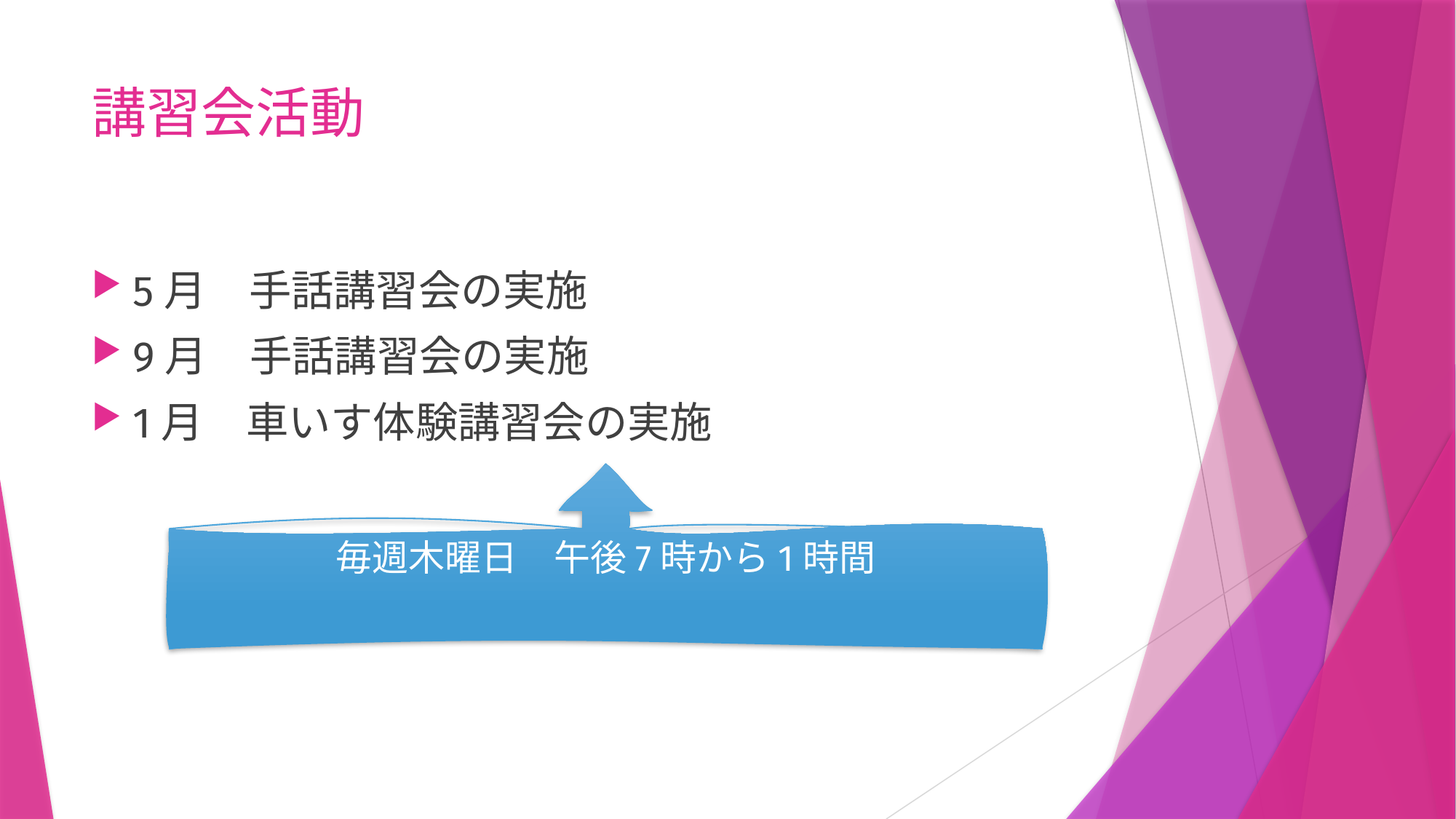

# 講習会活動
5月　手話講習会の実施
9月　手話講習会の実施
1月　車いす体験講習会の実施
毎週木曜日　午後7時から1時間